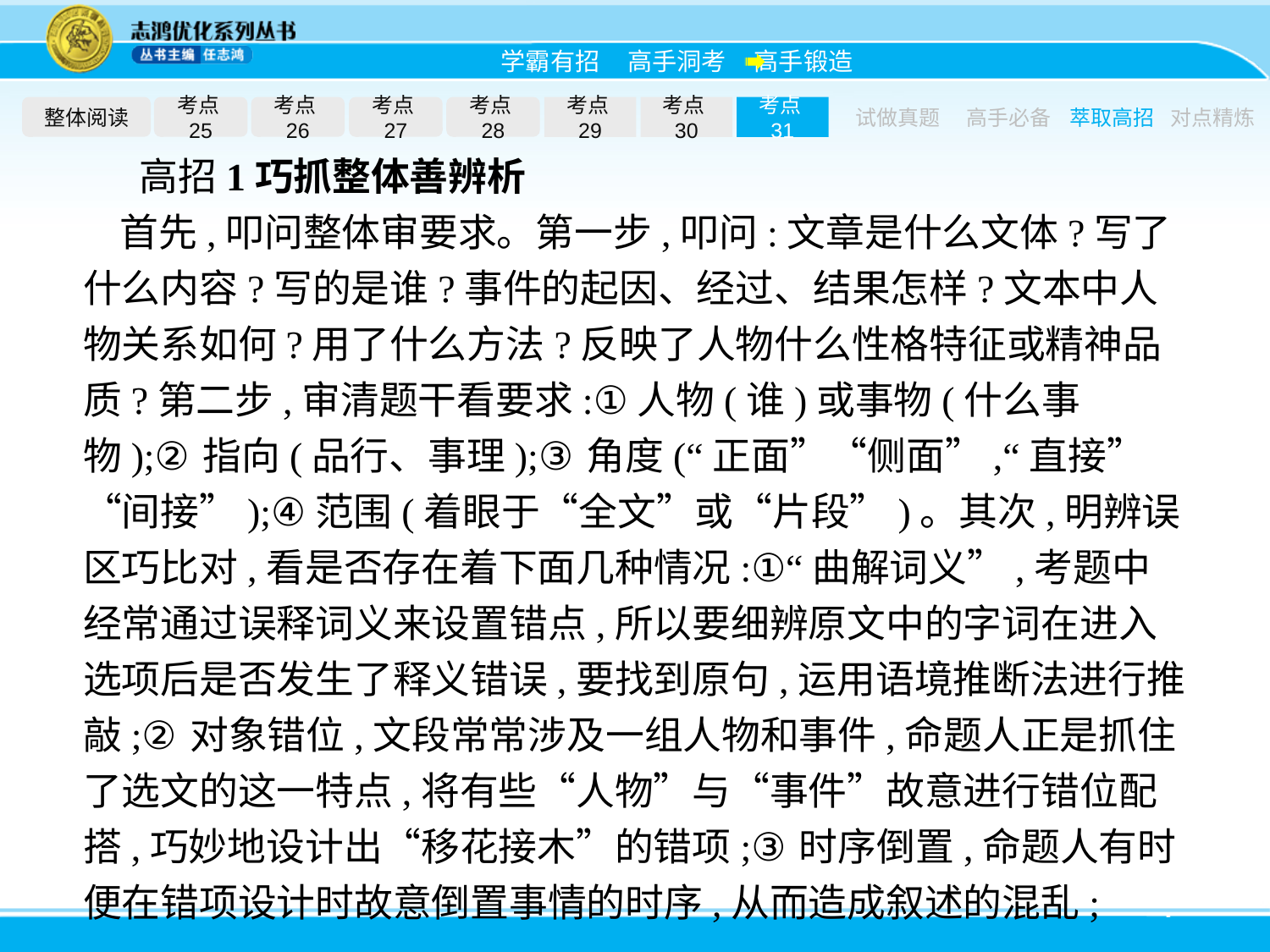

整体阅读
考点25
考点26
考点27
考点28
考点29
考点30
考点31
试做真题
高手必备
萃取高招
对点精炼
高招1巧抓整体善辨析
首先,叩问整体审要求。第一步,叩问:文章是什么文体?写了什么内容?写的是谁?事件的起因、经过、结果怎样?文本中人物关系如何?用了什么方法?反映了人物什么性格特征或精神品质?第二步,审清题干看要求:①人物(谁)或事物(什么事物);②指向(品行、事理);③角度(“正面”“侧面”,“直接”“间接”);④范围(着眼于“全文”或“片段”)。其次,明辨误区巧比对,看是否存在着下面几种情况:①“曲解词义”,考题中经常通过误释词义来设置错点,所以要细辨原文中的字词在进入选项后是否发生了释义错误,要找到原句,运用语境推断法进行推敲;②对象错位,文段常常涉及一组人物和事件,命题人正是抓住了选文的这一特点,将有些“人物”与“事件”故意进行错位配搭,巧妙地设计出“移花接木”的错项;③时序倒置,命题人有时便在错项设计时故意倒置事情的时序,从而造成叙述的混乱;